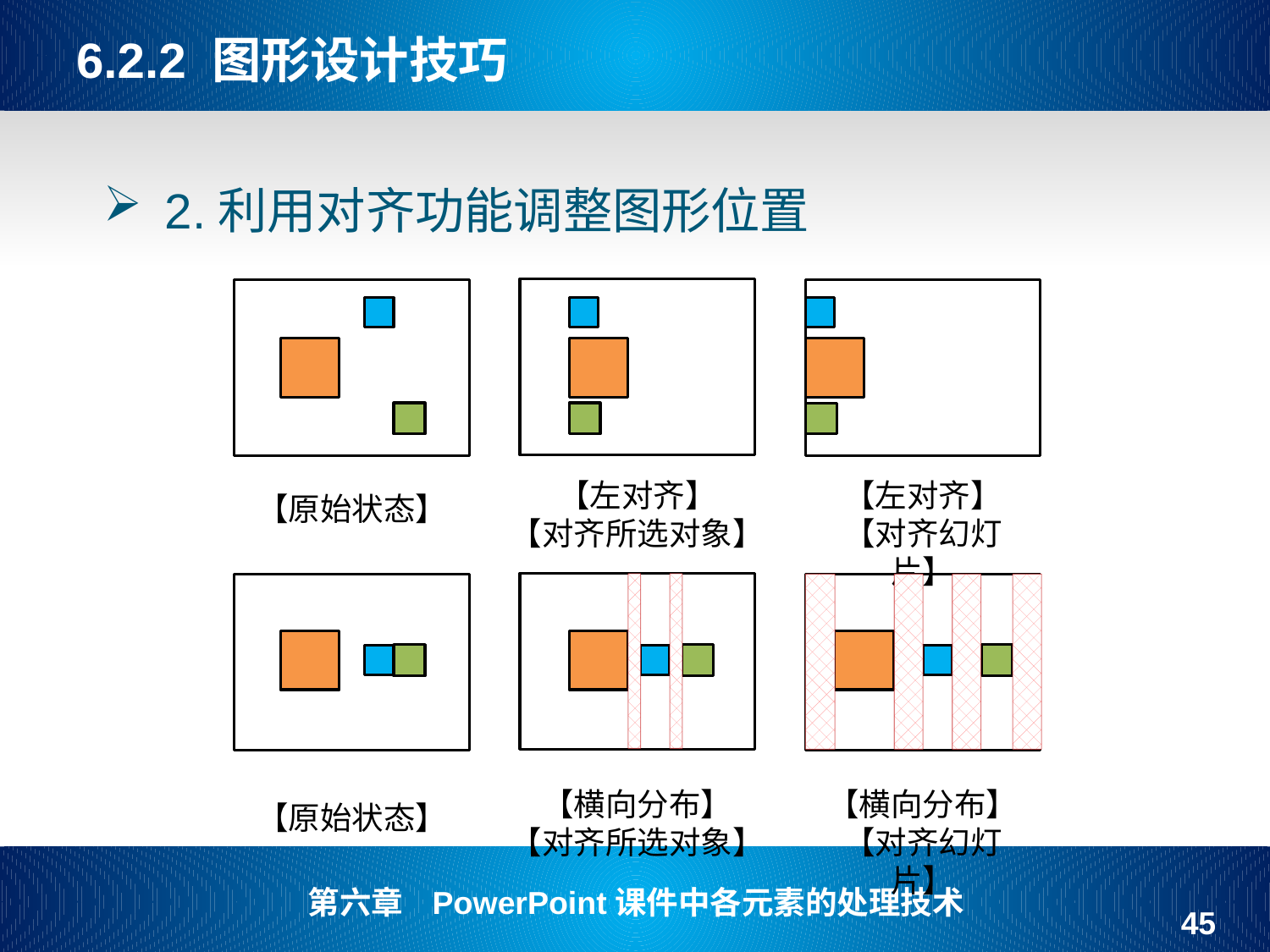

# 6.2.2 图形设计技巧
 2.利用对齐功能调整图形位置

【左对齐】
【对齐所选对象】

【原始状态】

【左对齐】
【对齐幻灯片】

【横向分布】
【对齐所选对象】

【原始状态】

【横向分布】
【对齐幻灯片】
45